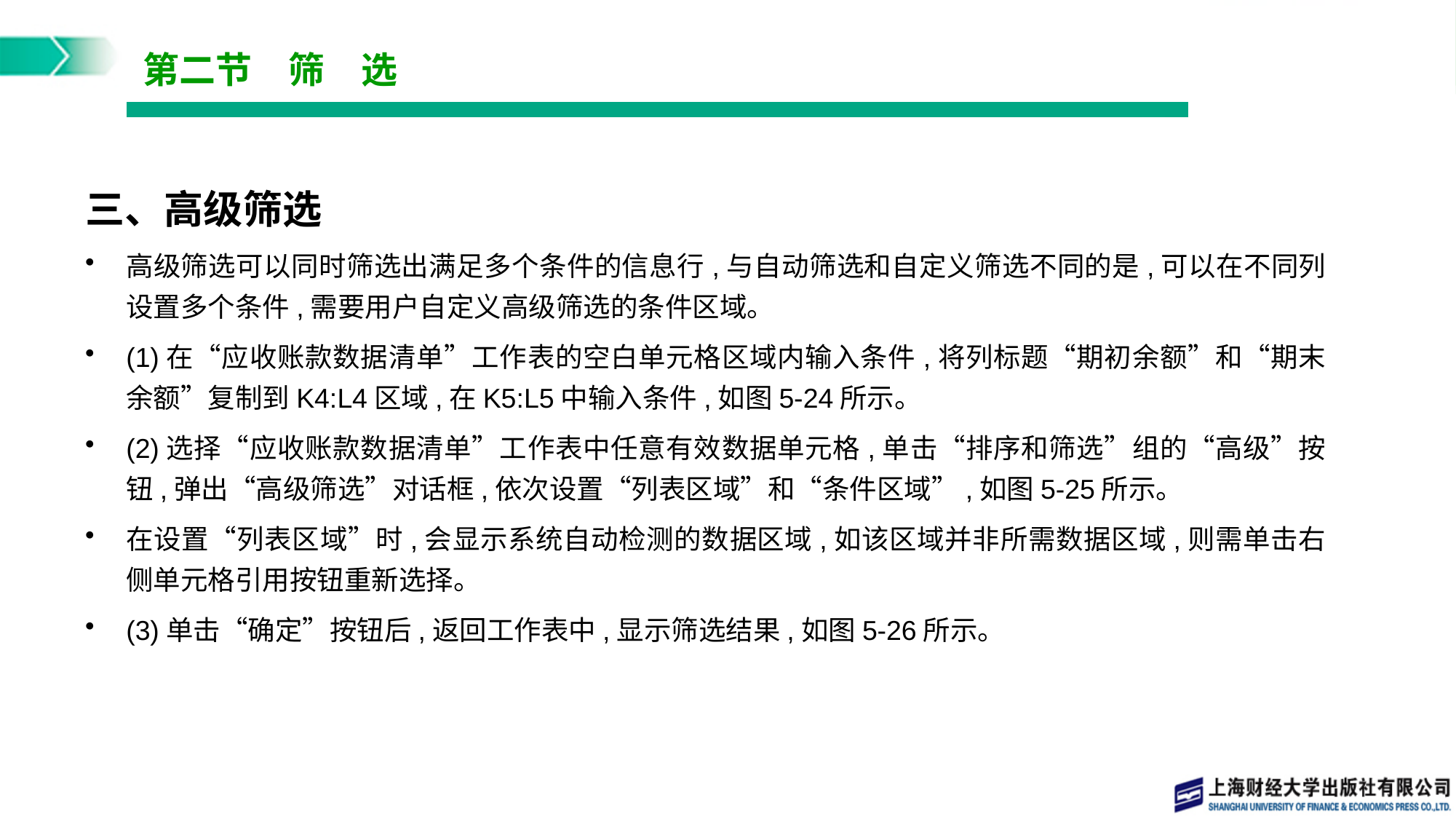

# 第二节　筛　选
三、高级筛选
高级筛选可以同时筛选出满足多个条件的信息行,与自动筛选和自定义筛选不同的是,可以在不同列设置多个条件,需要用户自定义高级筛选的条件区域。
(1)在“应收账款数据清单”工作表的空白单元格区域内输入条件,将列标题“期初余额”和“期末余额”复制到K4:L4区域,在K5:L5中输入条件,如图5-24所示。
(2)选择“应收账款数据清单”工作表中任意有效数据单元格,单击“排序和筛选”组的“高级”按钮,弹出“高级筛选”对话框,依次设置“列表区域”和“条件区域”,如图5-25所示。
在设置“列表区域”时,会显示系统自动检测的数据区域,如该区域并非所需数据区域,则需单击右侧单元格引用按钮重新选择。
(3)单击“确定”按钮后,返回工作表中,显示筛选结果,如图5-26所示。